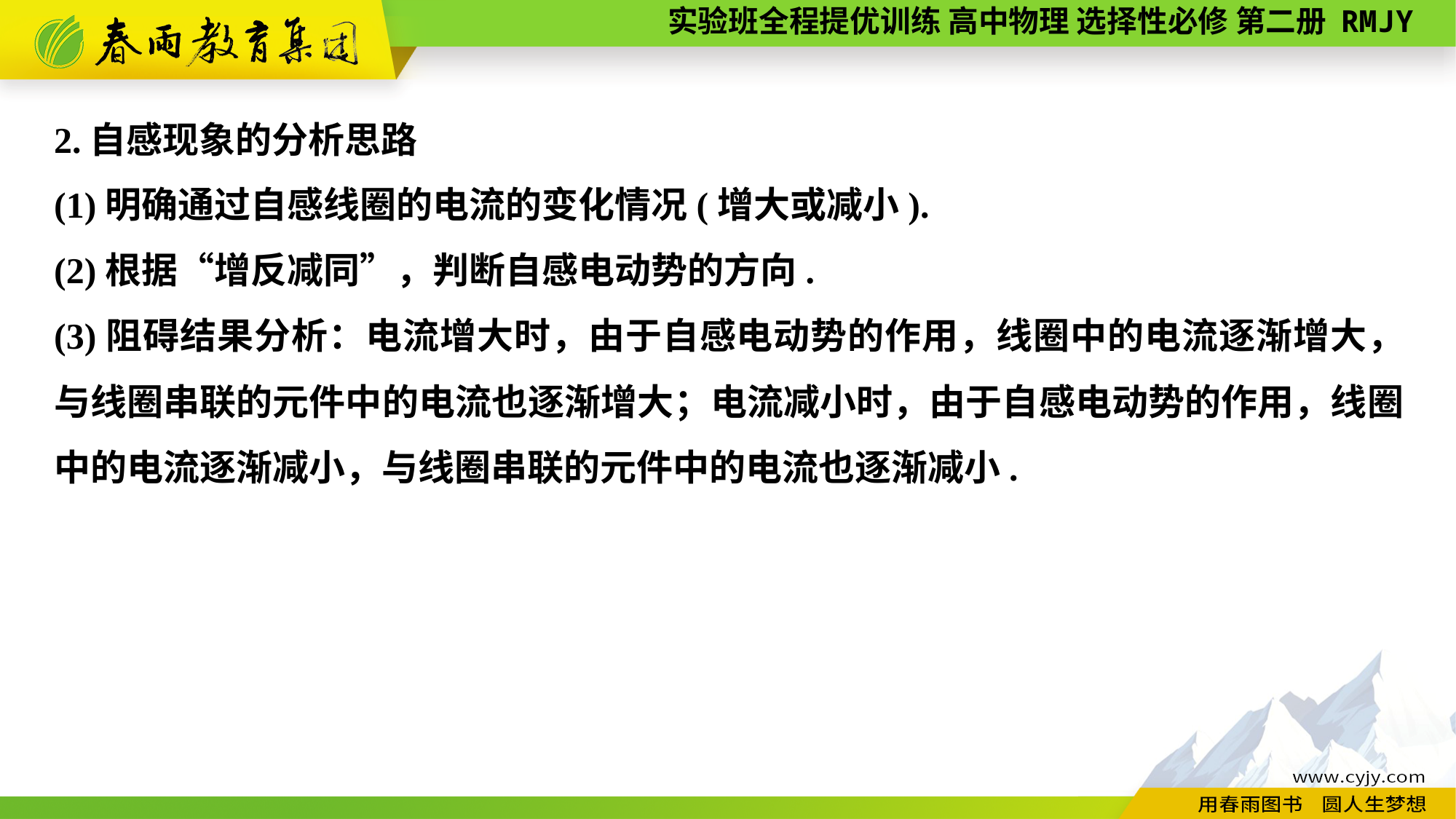

2.自感现象的分析思路
(1)明确通过自感线圈的电流的变化情况(增大或减小).
(2)根据“增反减同”，判断自感电动势的方向.
(3)阻碍结果分析：电流增大时，由于自感电动势的作用，线圈中的电流逐渐增大，与线圈串联的元件中的电流也逐渐增大；电流减小时，由于自感电动势的作用，线圈中的电流逐渐减小，与线圈串联的元件中的电流也逐渐减小.